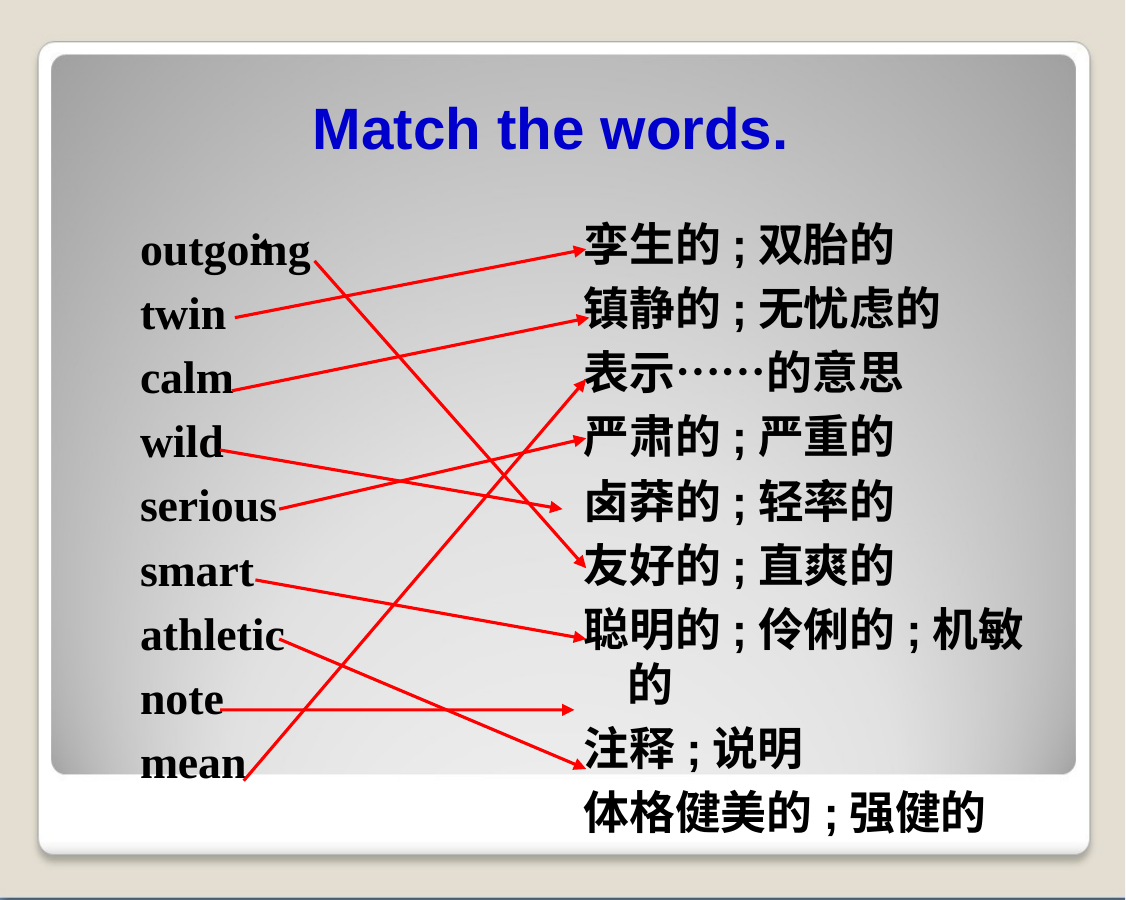

Match the words.
孪生的;双胎的
镇静的;无忧虑的
表示……的意思
严肃的;严重的
卤莽的;轻率的
友好的;直爽的
聪明的;伶俐的;机敏的
注释;说明
体格健美的;强健的
outgoing
twin
calm
wild
serious
smart
athletic
note
mean